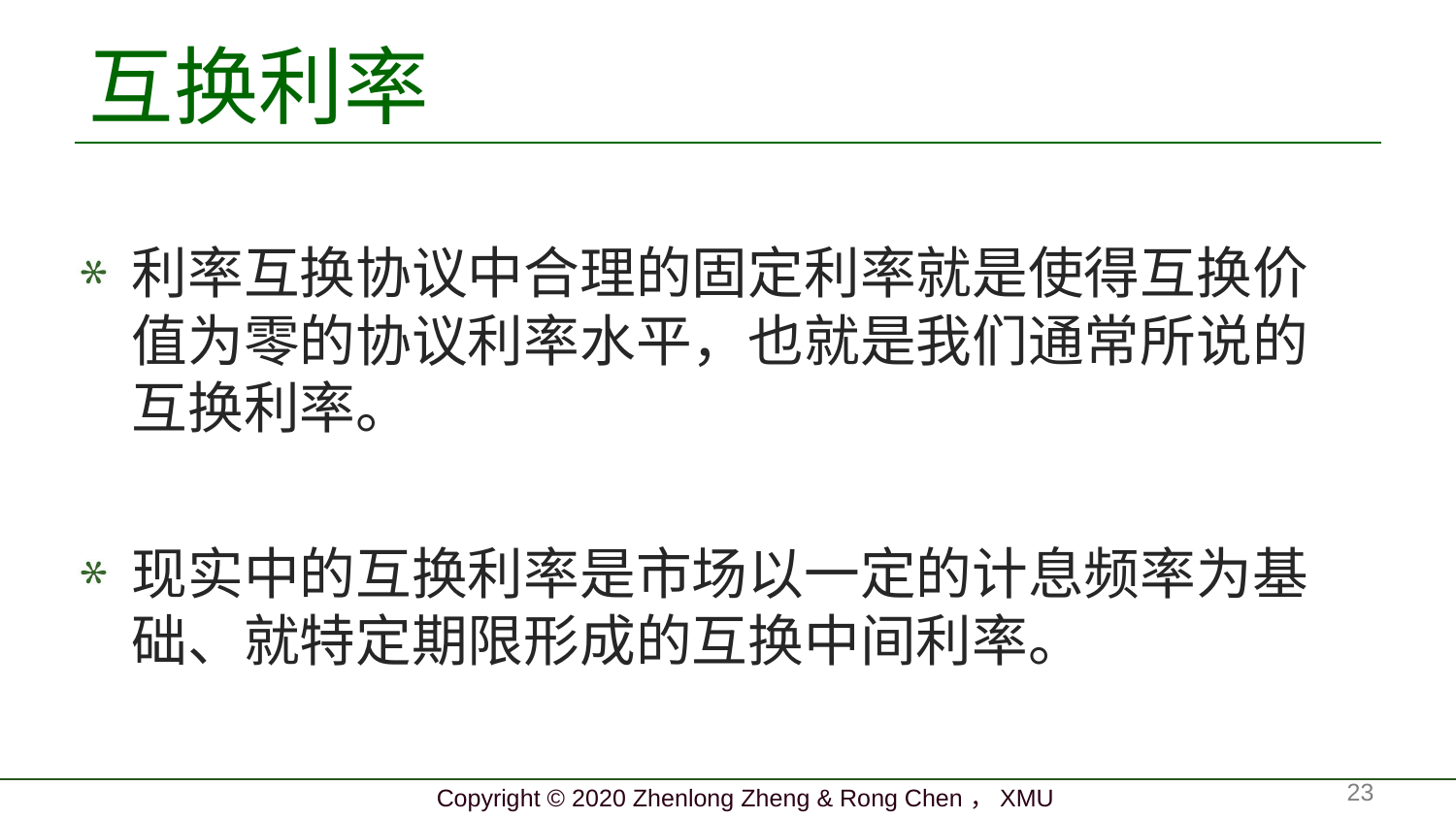

# 互换利率

利率互换协议中合理的固定利率就是使得互换价值为零的协议利率水平，也就是我们通常所说的互换利率。

现实中的互换利率是市场以一定的计息频率为基础、就特定期限形成的互换中间利率。
23